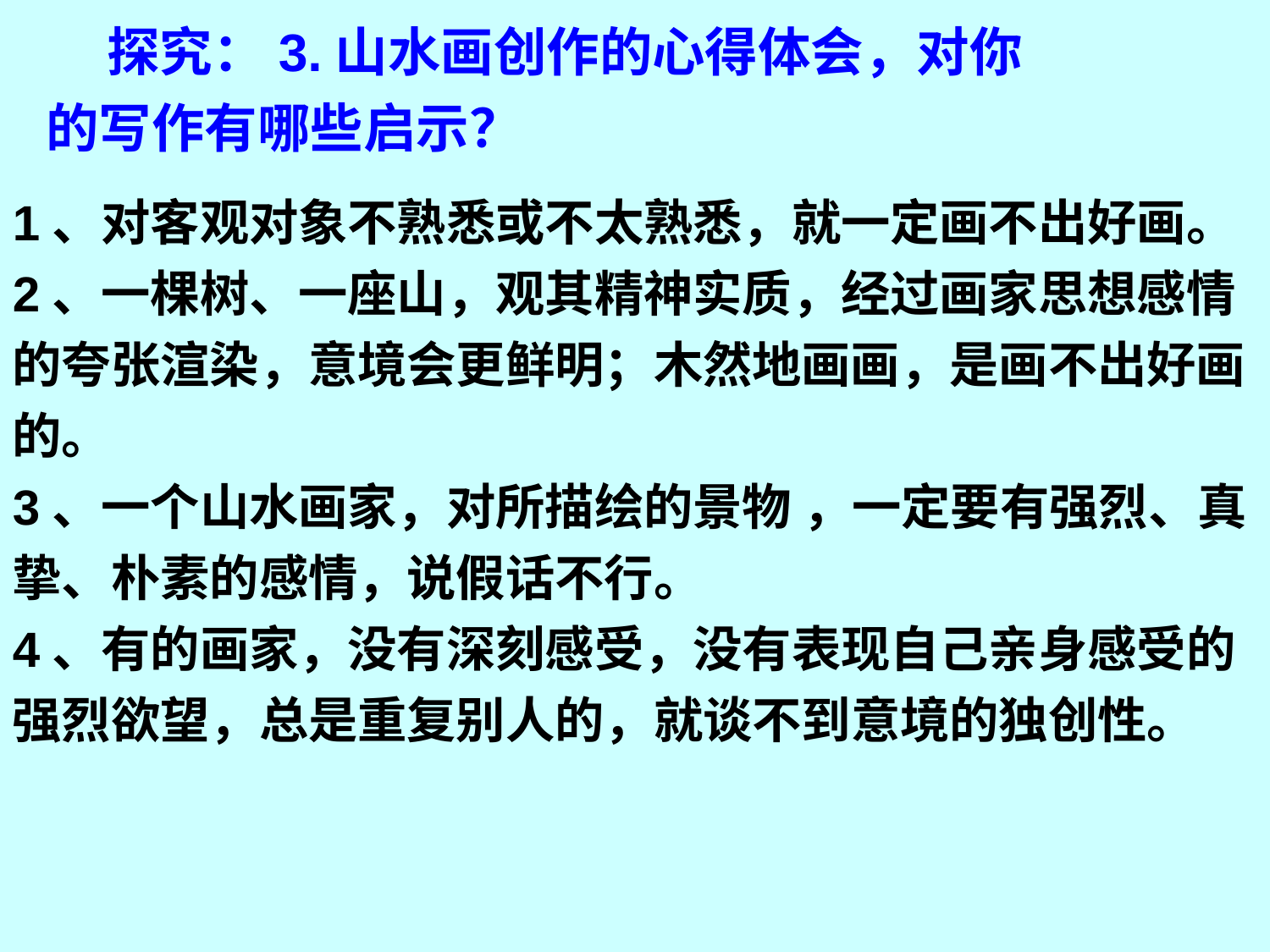

探究：3.山水画创作的心得体会，对你的写作有哪些启示？
1、对客观对象不熟悉或不太熟悉，就一定画不出好画。
2、一棵树、一座山，观其精神实质，经过画家思想感情的夸张渲染，意境会更鲜明；木然地画画，是画不出好画的。
3、一个山水画家，对所描绘的景物 ，一定要有强烈、真挚、朴素的感情，说假话不行。
4、有的画家，没有深刻感受，没有表现自己亲身感受的强烈欲望，总是重复别人的，就谈不到意境的独创性。